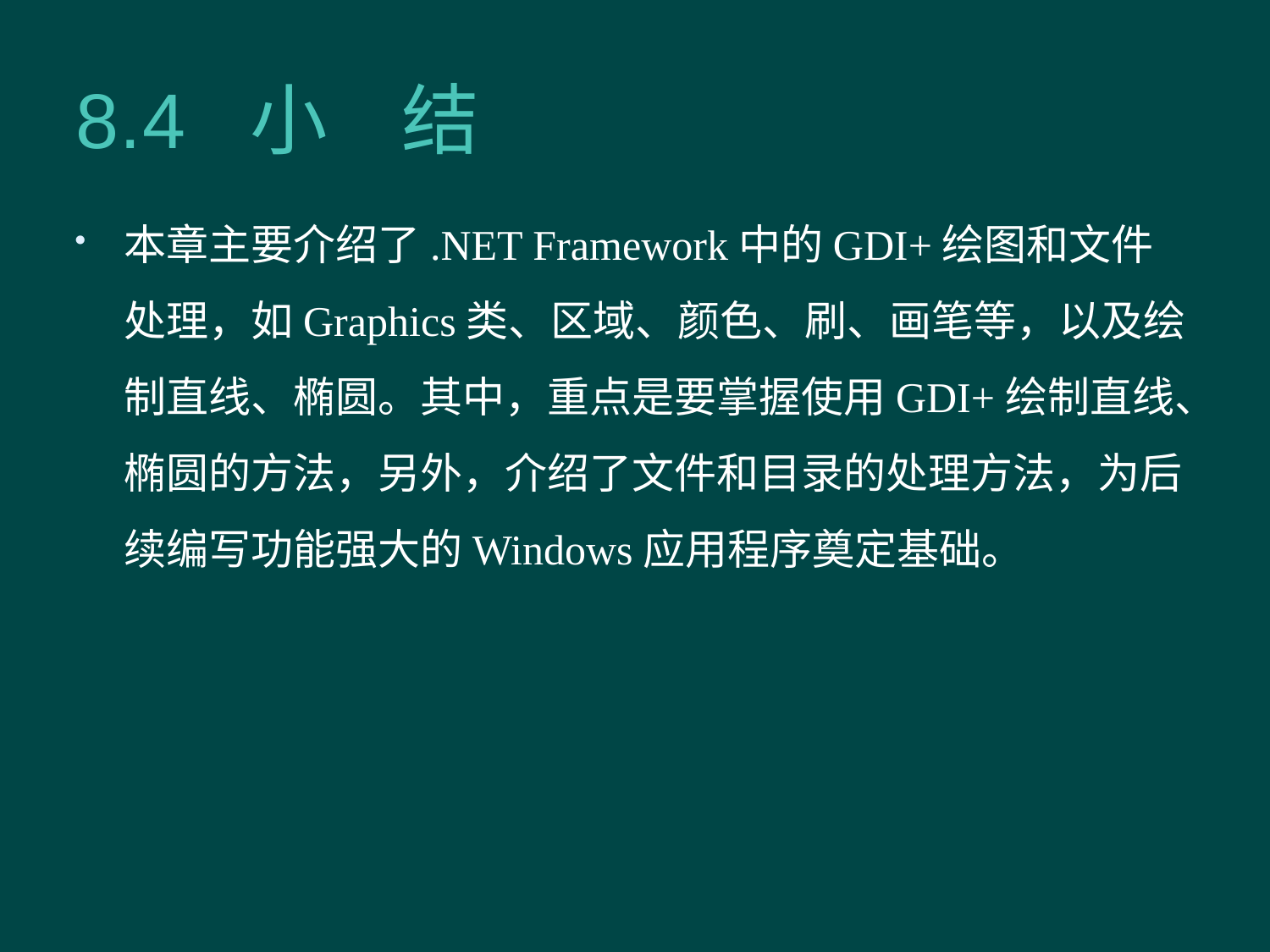

# 8.4  小    结
本章主要介绍了.NET Framework中的GDI+绘图和文件处理，如Graphics类、区域、颜色、刷、画笔等，以及绘制直线、椭圆。其中，重点是要掌握使用GDI+绘制直线、椭圆的方法，另外，介绍了文件和目录的处理方法，为后续编写功能强大的Windows应用程序奠定基础。